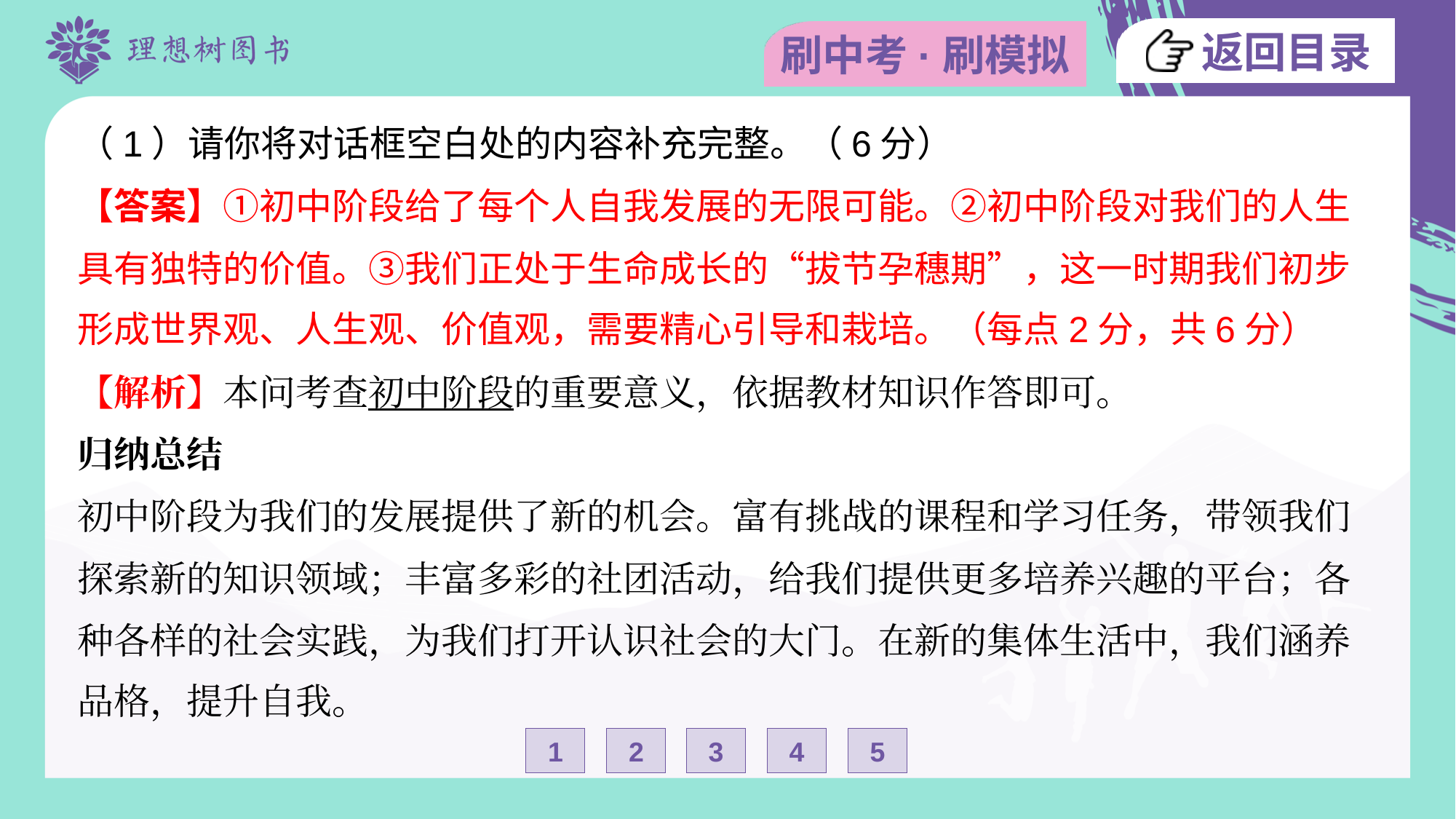

（1）请你将对话框空白处的内容补充完整。（6分）
【答案】①初中阶段给了每个人自我发展的无限可能。②初中阶段对我们的人生
具有独特的价值。③我们正处于生命成长的“拔节孕穗期”，这一时期我们初步
形成世界观、人生观、价值观，需要精心引导和栽培。（每点2分，共6分）
【解析】本问考查初中阶段的重要意义，依据教材知识作答即可。
归纳总结
初中阶段为我们的发展提供了新的机会。富有挑战的课程和学习任务，带领我们
探索新的知识领域；丰富多彩的社团活动，给我们提供更多培养兴趣的平台；各
种各样的社会实践，为我们打开认识社会的大门。在新的集体生活中，我们涵养
品格，提升自我。